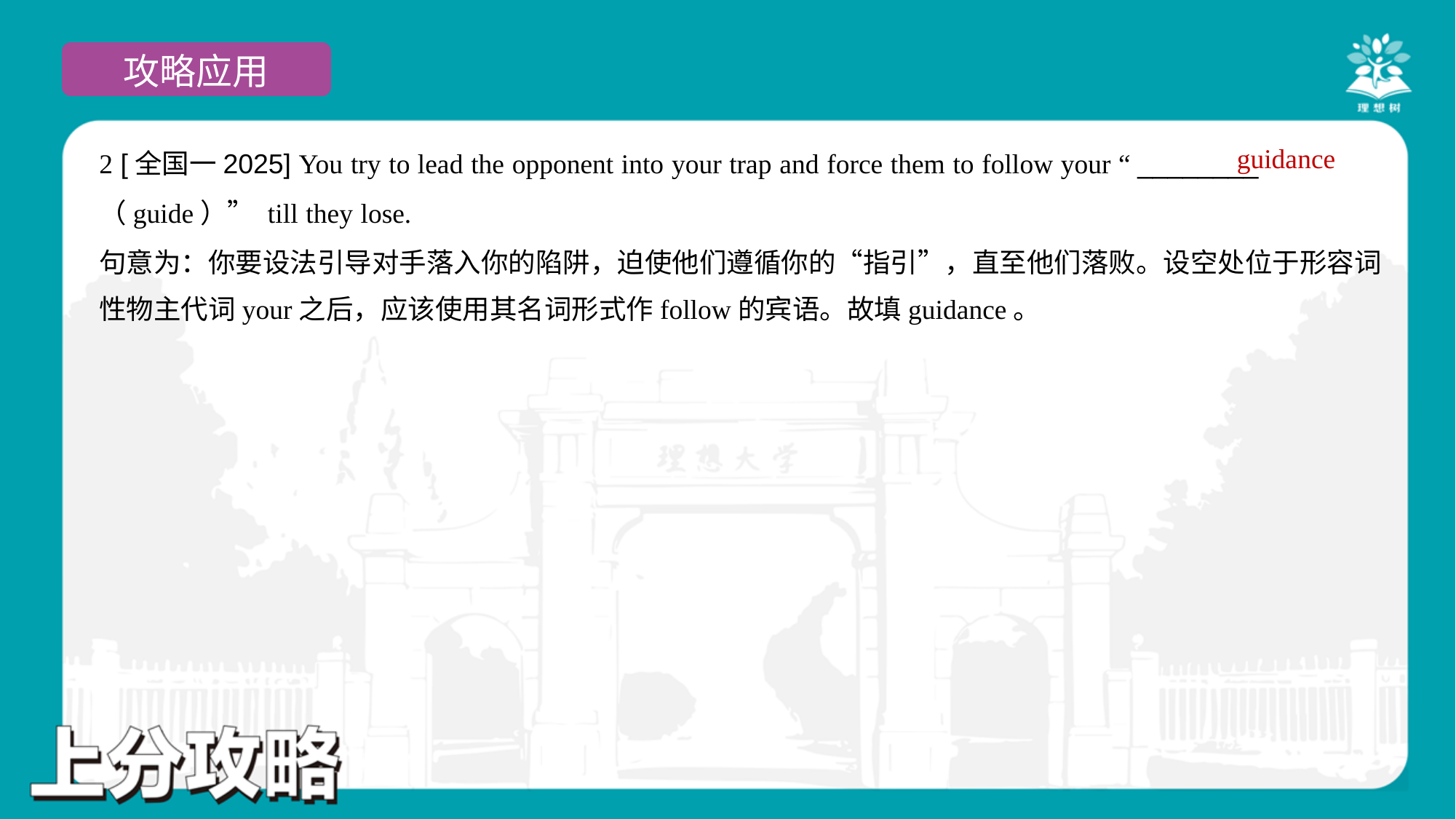

guidance
2 [全国一2025] You try to lead the opponent into your trap and force them to follow your “ ________
（guide）” till they lose.
句意为：你要设法引导对手落入你的陷阱，迫使他们遵循你的“指引”，直至他们落败。设空处位于形容词
性物主代词your之后，应该使用其名词形式作follow的宾语。故填guidance。